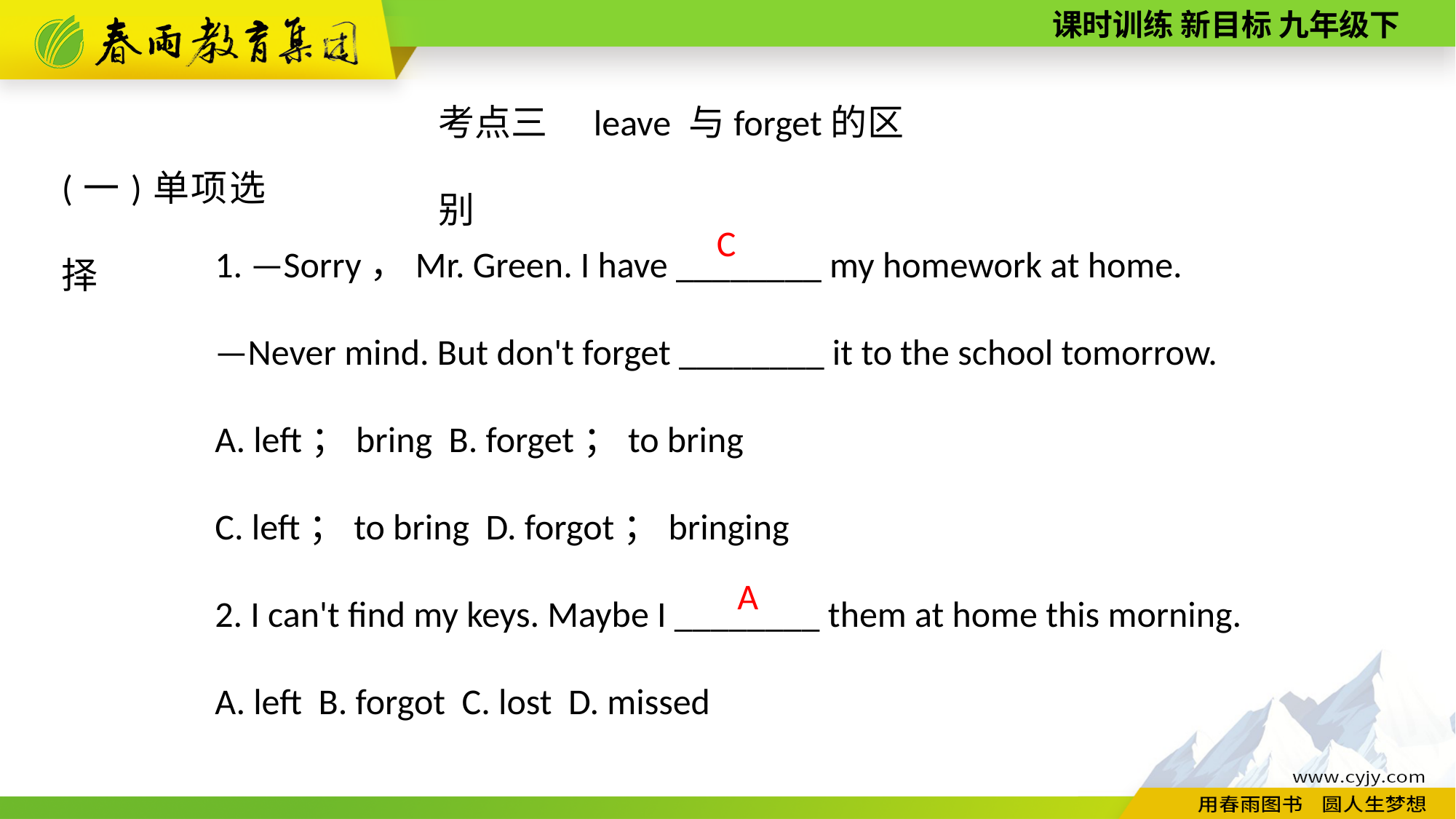

考点三　leave 与forget的区别
(一)单项选择
1. —Sorry，Mr. Green. I have ________ my homework at home.
—Never mind. But don't forget ________ it to the school tomorrow.
A. left；bring  B. forget；to bring
C. left；to bring  D. forgot；bringing
2. I can't find my keys. Maybe I ________ them at home this morning.
A. left  B. forgot  C. lost  D. missed
C
A